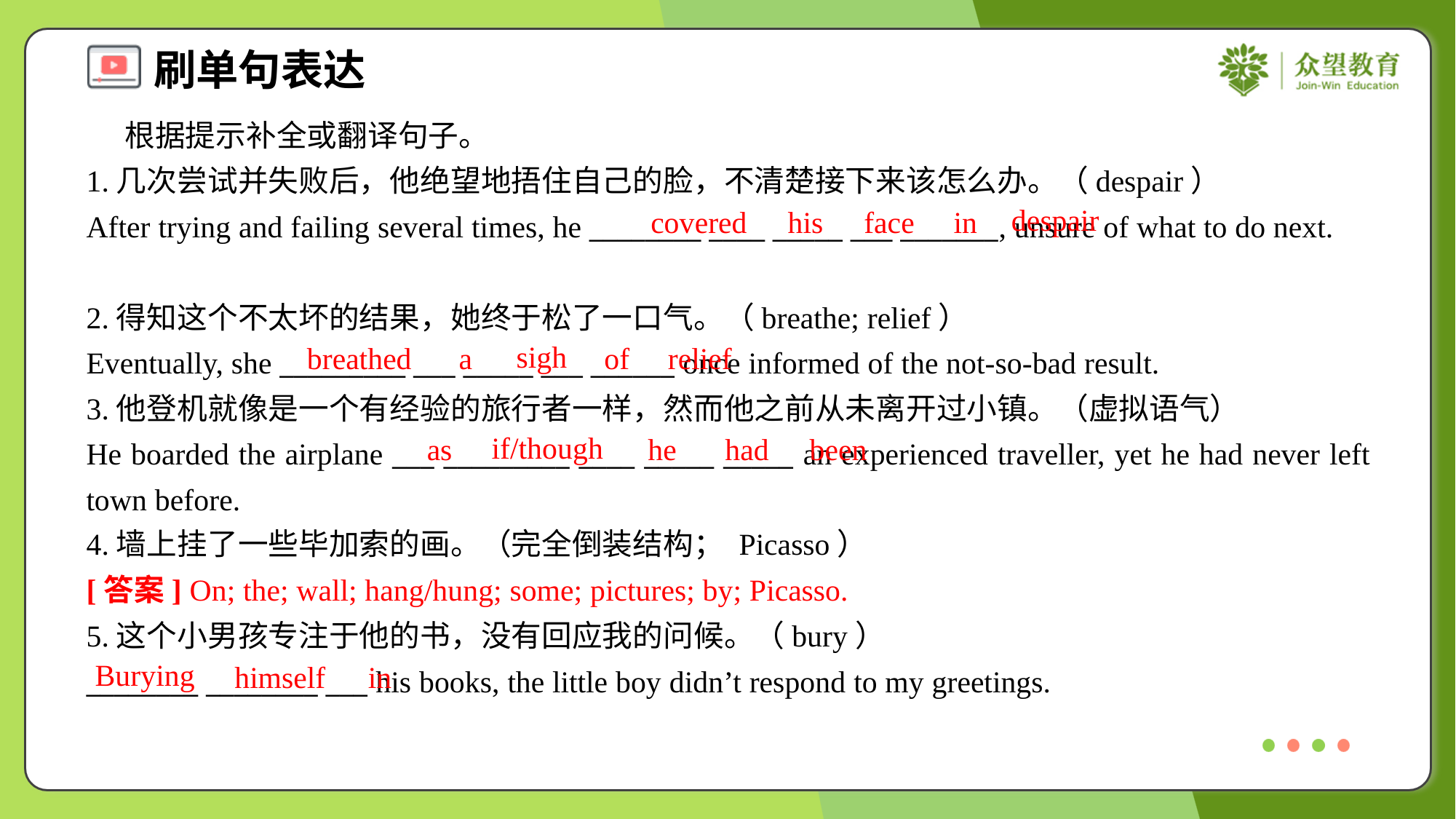

根据提示补全或翻译句子。
1.几次尝试并失败后，他绝望地捂住自己的脸，不清楚接下来该怎么办。（despair）
After trying and failing several times, he ________ ____ _____ ___ _______, unsure of what to do next.
despair
covered
his
face
in
2.得知这个不太坏的结果，她终于松了一口气。（breathe; relief）
Eventually, she _________ ___ _____ ___ ______ once informed of the not-so-bad result.
sigh
breathed
a
of
relief
3.他登机就像是一个有经验的旅行者一样，然而他之前从未离开过小镇。（虚拟语气）
He boarded the airplane ___ _________ ____ _____ _____ an experienced traveller, yet he had never left town before.
if/though
as
he
had
been
4.墙上挂了一些毕加索的画。（完全倒装结构； Picasso）
[答案] On; the; wall; hang/hung; some; pictures; by; Picasso.
5.这个小男孩专注于他的书，没有回应我的问候。（bury）
________ ________ ___ his books, the little boy didn’t respond to my greetings.
Burying
himself
in